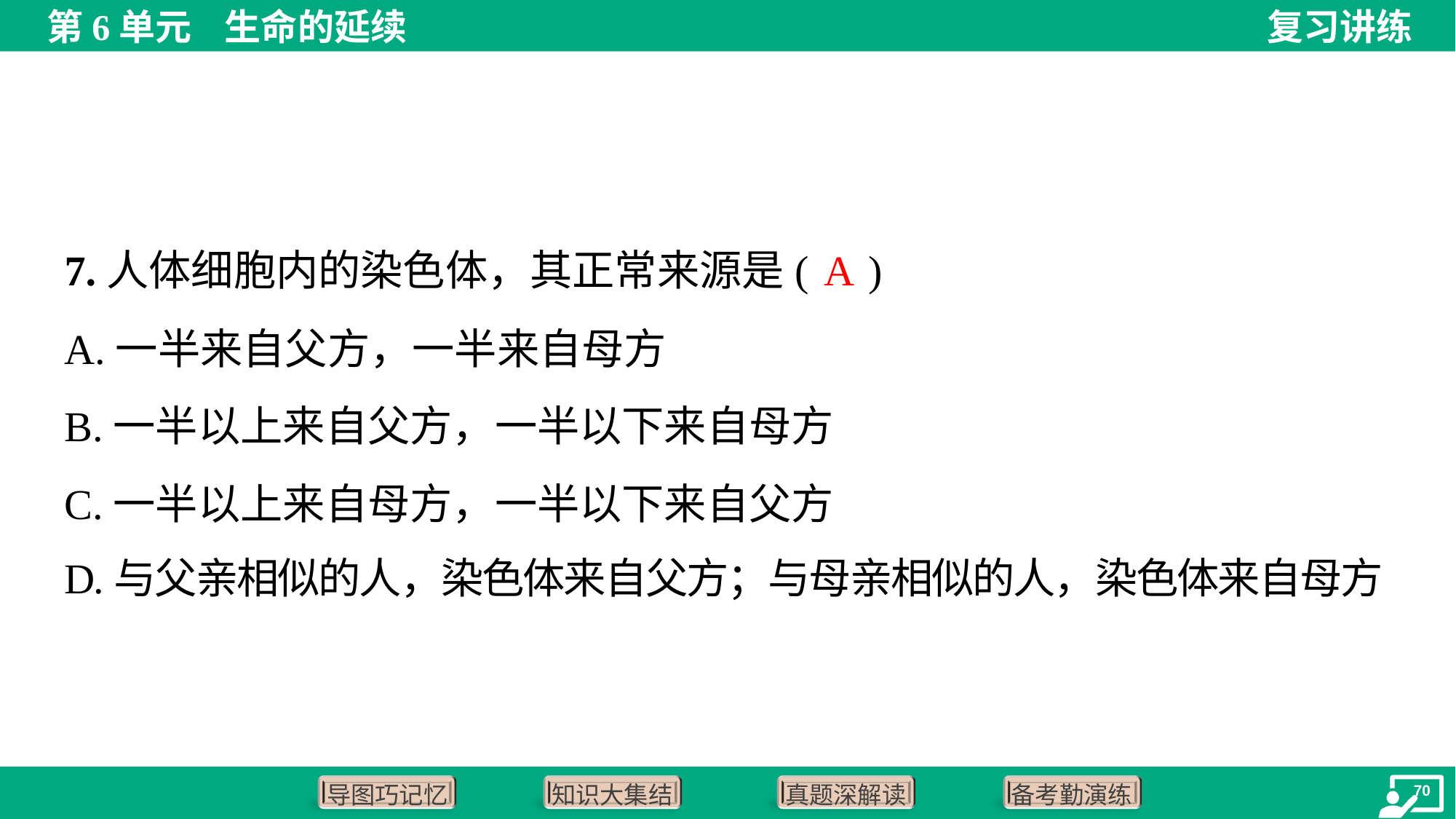

A
7.人体细胞内的染色体，其正常来源是(     )
A.一半来自父方，一半来自母方
B.一半以上来自父方，一半以下来自母方
C.一半以上来自母方，一半以下来自父方
D.与父亲相似的人，染色体来自父方；与母亲相似的人，染色体来自母方